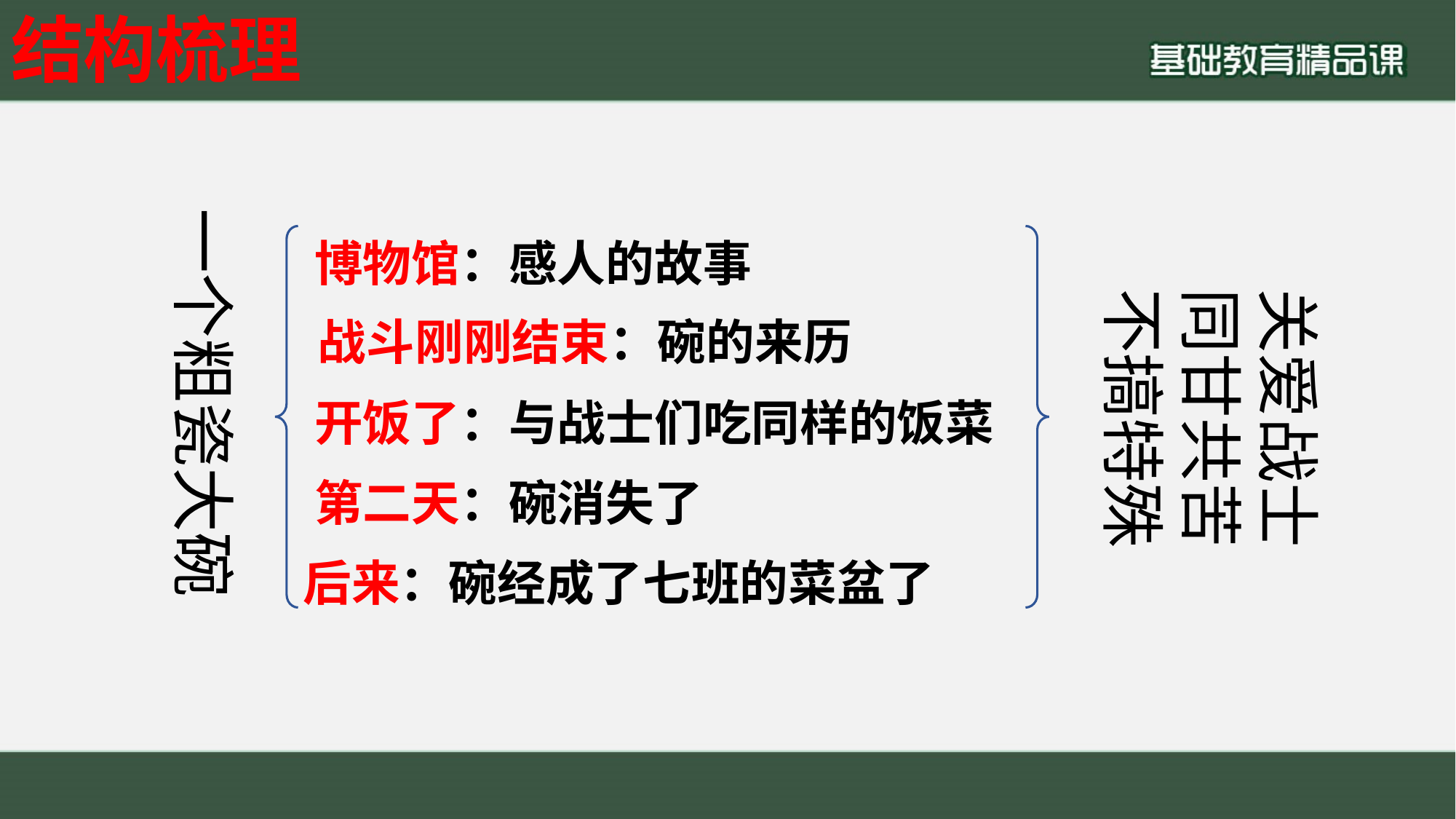

结构梳理
一个粗瓷大碗

博物馆：感人的故事
关爱战士
同甘共苦
不搞特殊
战斗刚刚结束：碗的来历
开饭了：与战士们吃同样的饭菜
第二天：碗消失了
后来：碗经成了七班的菜盆了